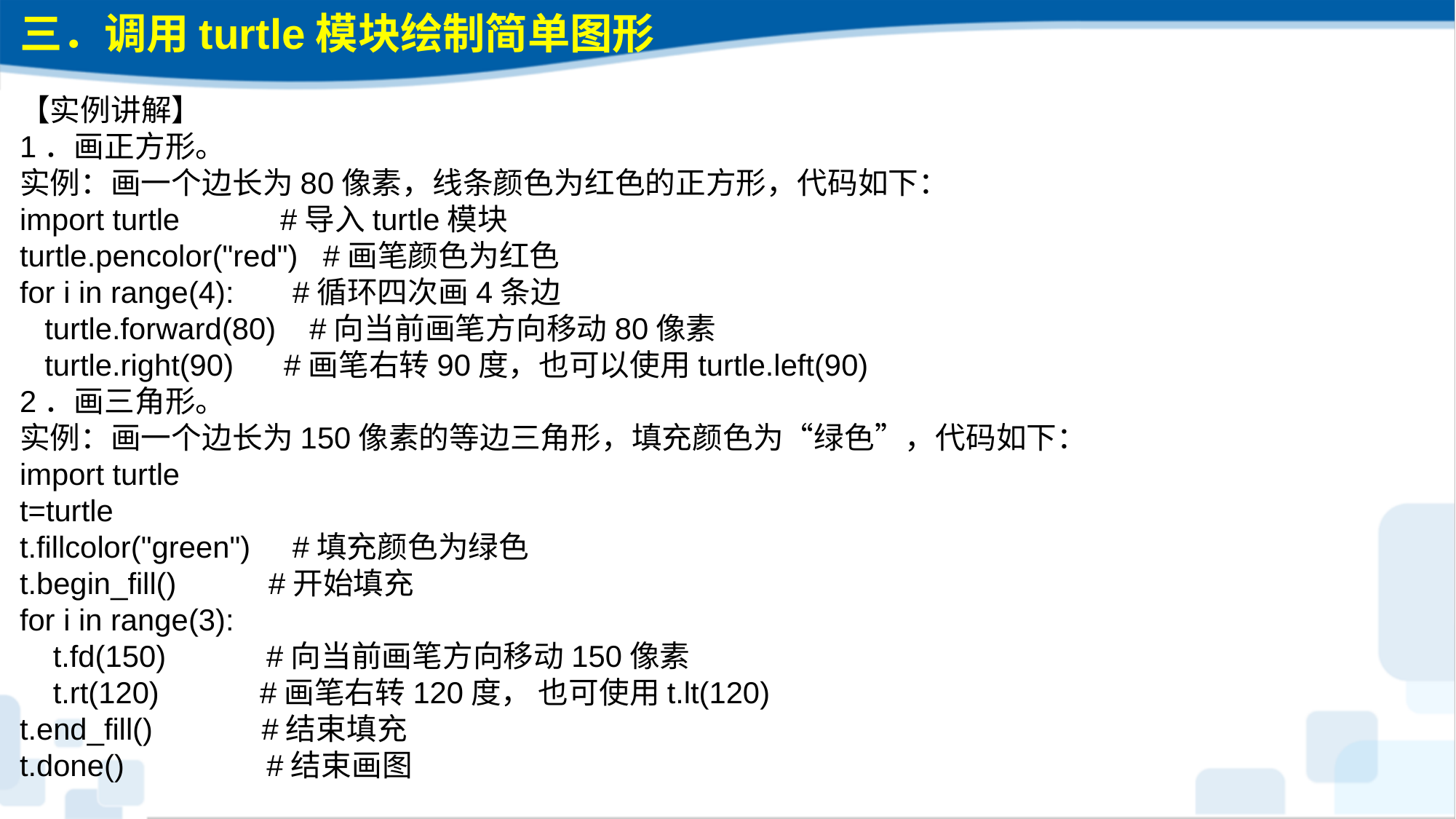

三．调用turtle模块绘制简单图形
【实例讲解】1．画正方形。实例：画一个边长为80像素，线条颜色为红色的正方形，代码如下：import turtle            #导入turtle模块turtle.pencolor("red")   #画笔颜色为红色  for i in range(4):       #循环四次画4条边   turtle.forward(80)    #向当前画笔方向移动80像素   turtle.right(90)      #画笔右转90度，也可以使用turtle.left(90) 2．画三角形。实例：画一个边长为150像素的等边三角形，填充颜色为“绿色”，代码如下：import turtlet=turtlet.fillcolor("green")     #填充颜色为绿色t.begin_fill()           #开始填充for i in range(3):     t.fd(150)            #向当前画笔方向移动150像素    t.rt(120)            #画笔右转120度， 也可使用t.lt(120)t.end_fill()             #结束填充t.done()                 #结束画图